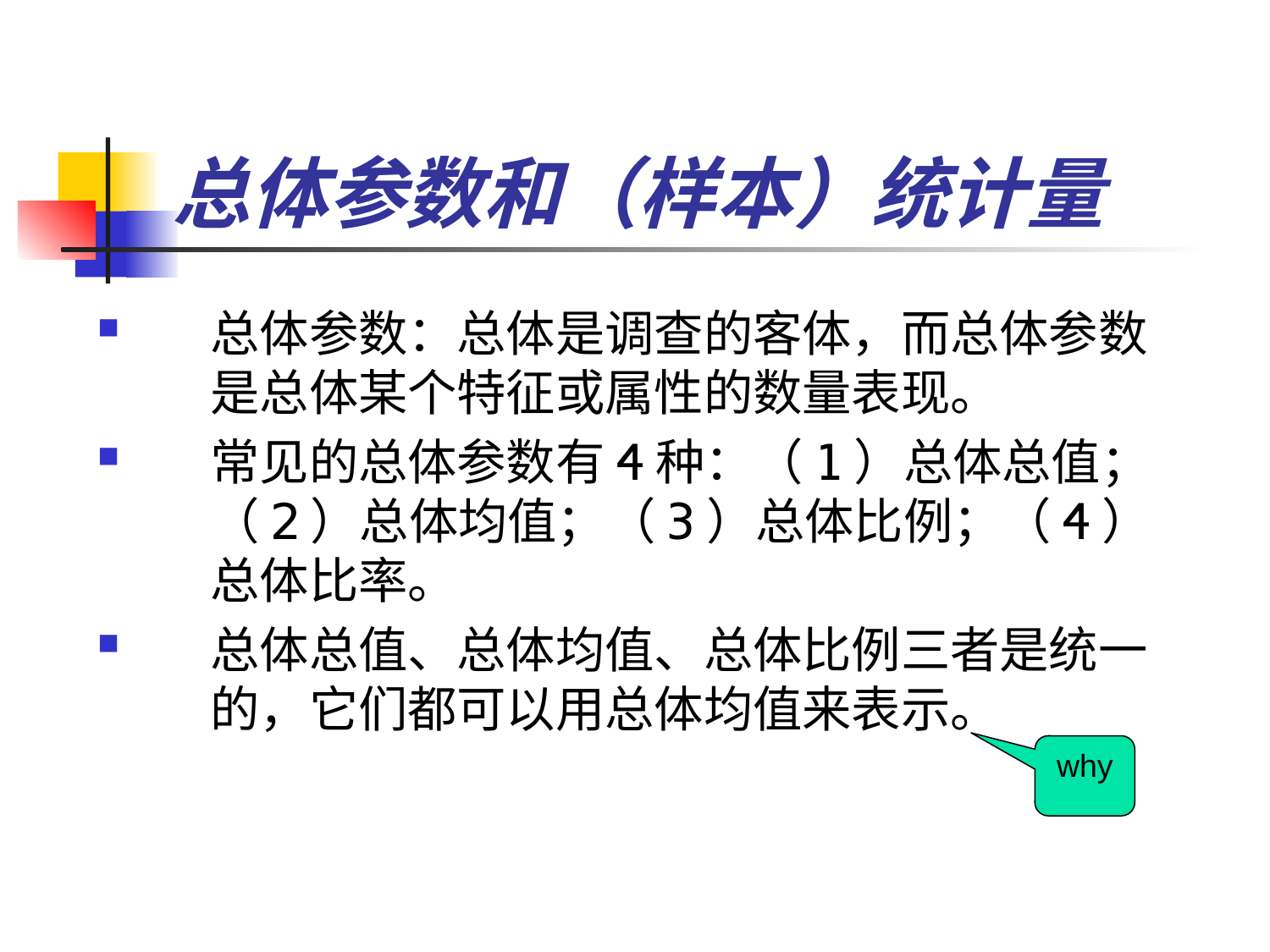

# 总体参数和（样本）统计量
总体参数：总体是调查的客体，而总体参数是总体某个特征或属性的数量表现。
常见的总体参数有4种：（1）总体总值；（2）总体均值；（3）总体比例；（4）总体比率。
总体总值、总体均值、总体比例三者是统一的，它们都可以用总体均值来表示。
why